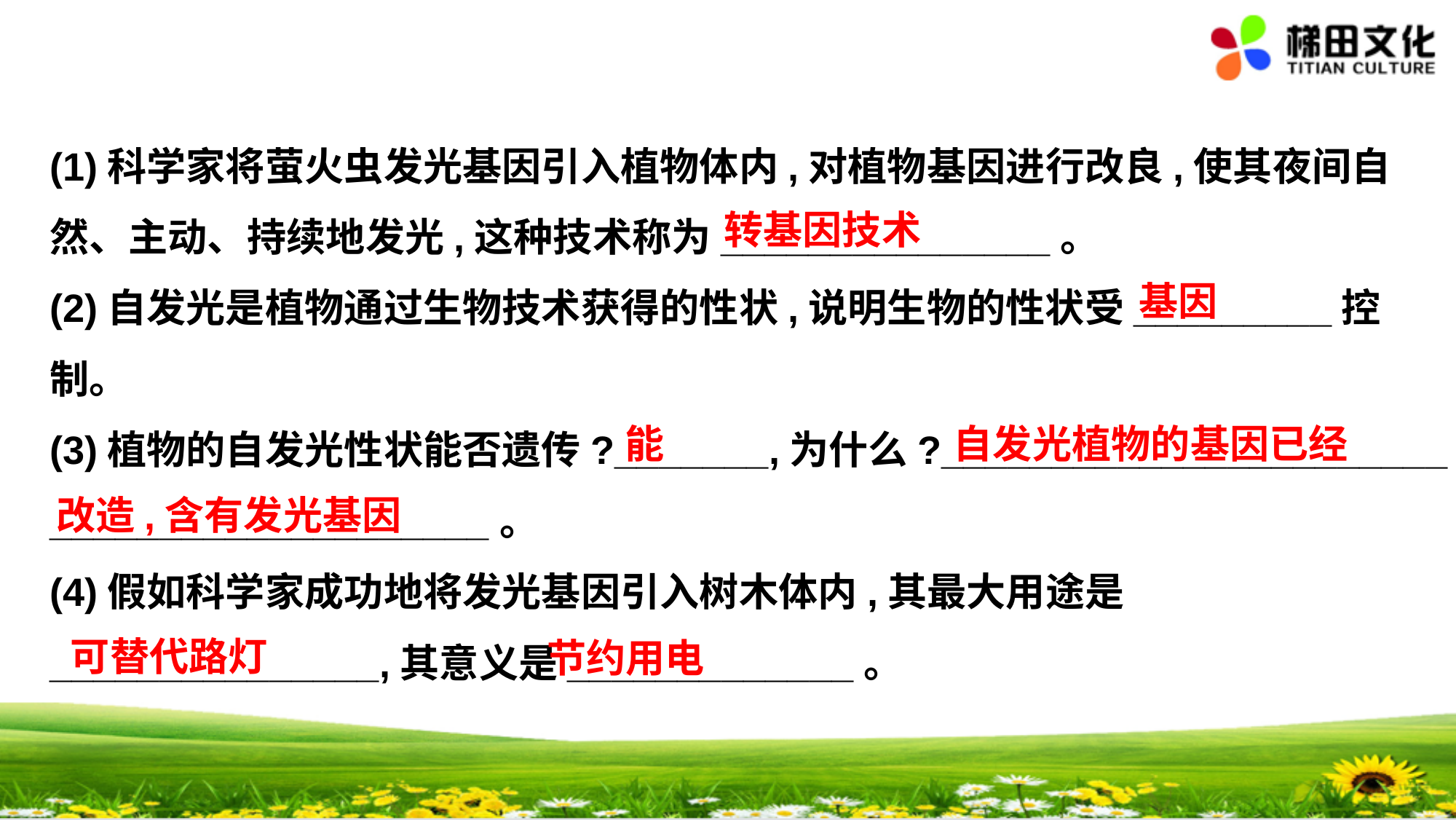

(1)科学家将萤火虫发光基因引入植物体内,对植物基因进行改良,使其夜间自
然、主动、持续地发光,这种技术称为_______________。
(2)自发光是植物通过生物技术获得的性状,说明生物的性状受_________控
制。
(3)植物的自发光性状能否遗传?_______,为什么?_______________________
____________________。
(4)假如科学家成功地将发光基因引入树木体内,其最大用途是
_______________,其意义是_____________。
　转基因技术
　基因
　能
　自发光植物的基因已经
改造,含有发光基因
　可替代路灯
　节约用电